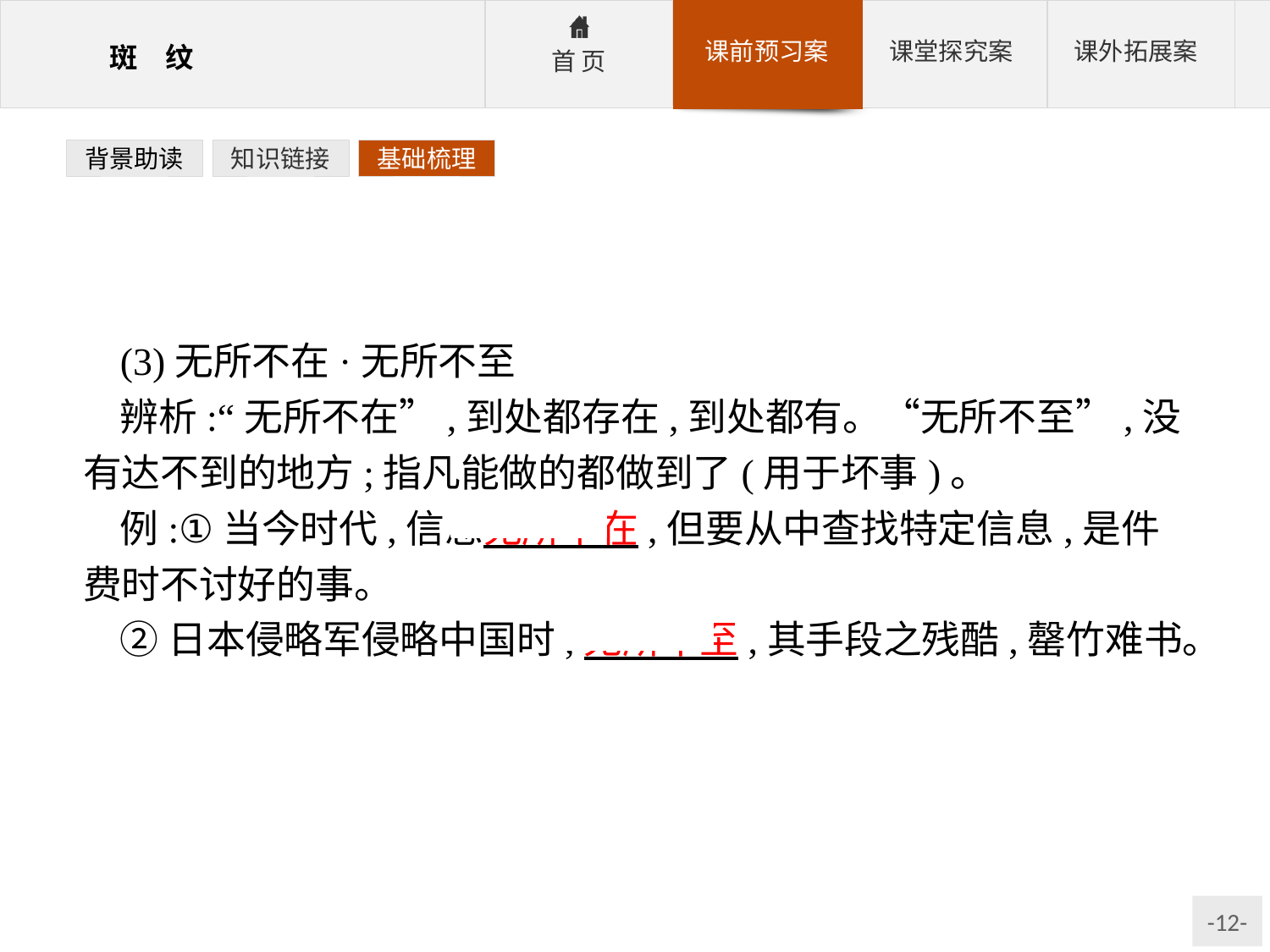

背景助读
知识链接
基础梳理
(3)无所不在·无所不至
辨析:“无所不在”,到处都存在,到处都有。“无所不至”,没有达不到的地方;指凡能做的都做到了(用于坏事)。
例:①当今时代,信息无所不在,但要从中查找特定信息,是件费时不讨好的事。
②日本侵略军侵略中国时,无所不至,其手段之残酷,罄竹难书。